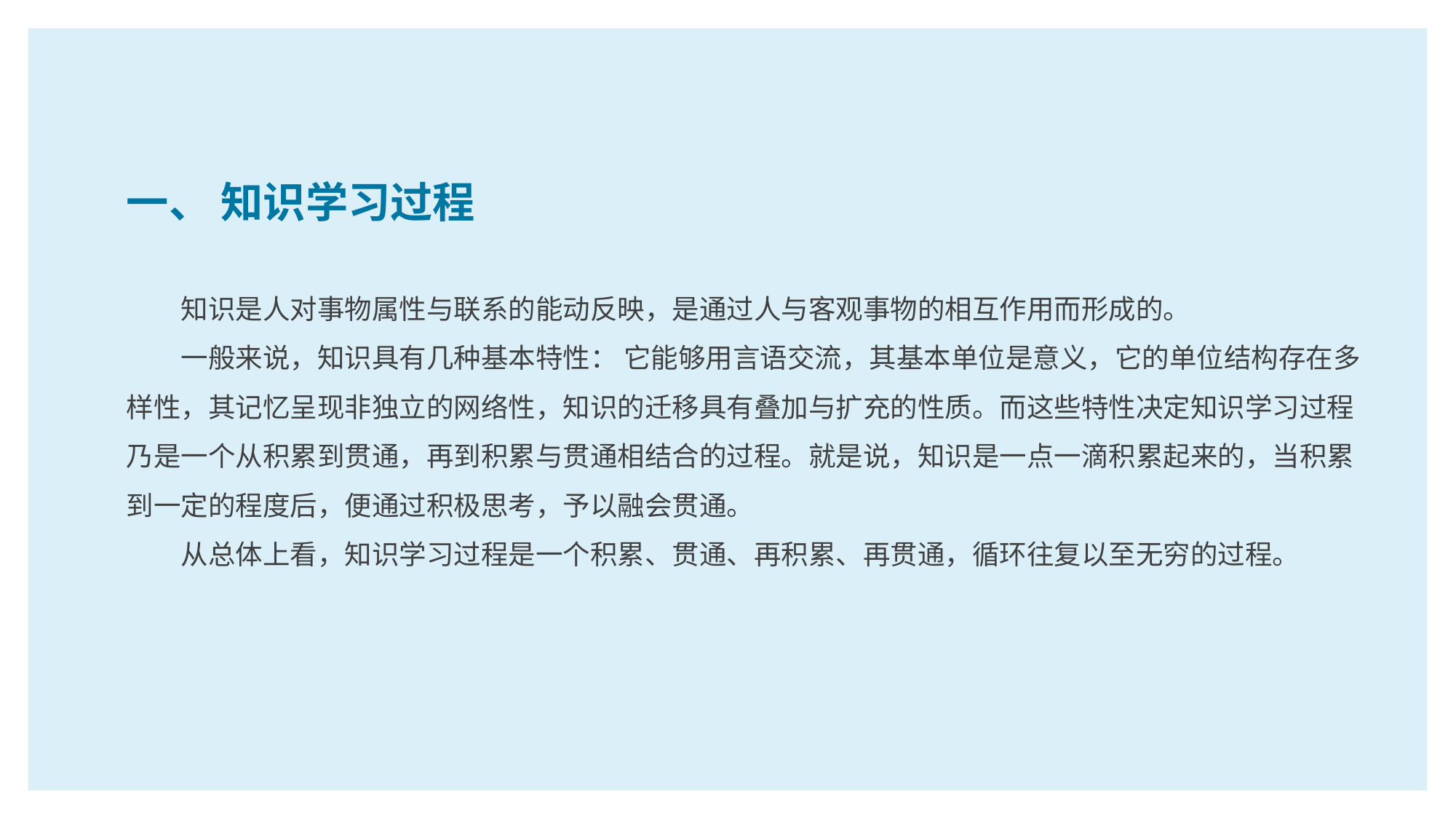

一、 知识学习过程

知识是人对事物属性与联系的能动反映，是通过人与客观事物的相互作用而形成的。
一般来说，知识具有几种基本特性： 它能够用言语交流，其基本单位是意义，它的单位结构存在多样性，其记忆呈现非独立的网络性，知识的迁移具有叠加与扩充的性质。而这些特性决定知识学习过程乃是一个从积累到贯通，再到积累与贯通相结合的过程。就是说，知识是一点一滴积累起来的，当积累到一定的程度后，便通过积极思考，予以融会贯通。
从总体上看，知识学习过程是一个积累、贯通、再积累、再贯通，循环往复以至无穷的过程。